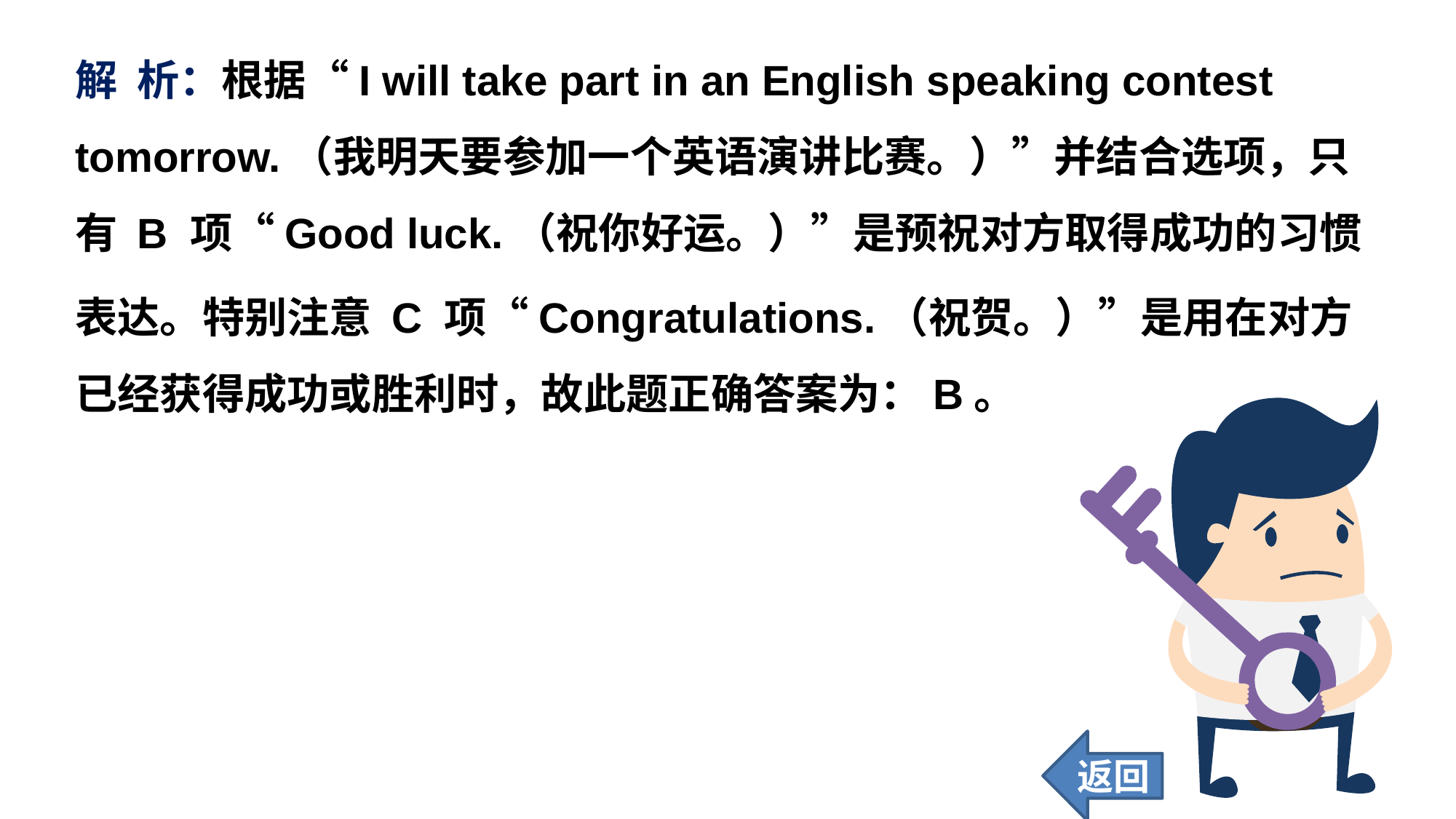

解  析：根据“I will take part in an English speaking contest tomorrow.（我明天要参加一个英语演讲比赛。）”并结合选项，只有 B 项“Good luck.（祝你好运。）”是预祝对方取得成功的习惯
表达。特别注意 C 项“Congratulations.（祝贺。）”是用在对方已经获得成功或胜利时，故此题正确答案为：B。

返回
39